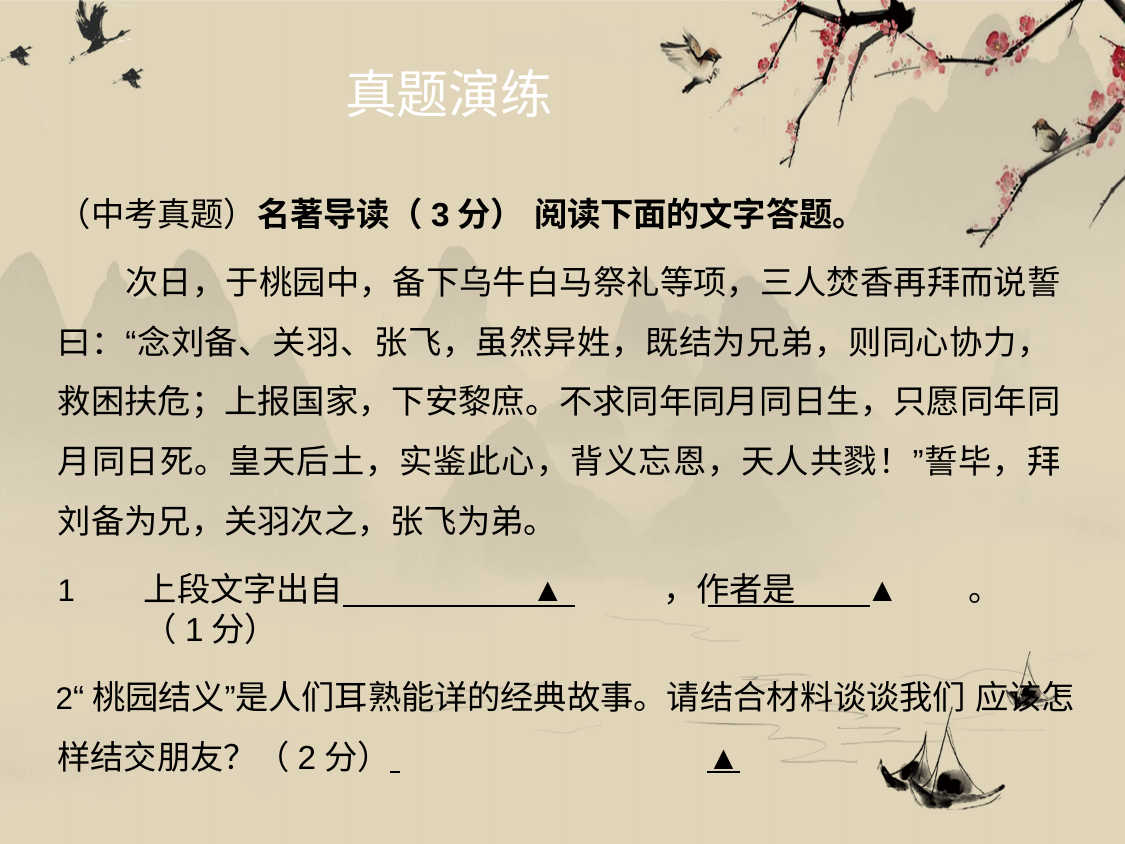

# 真题演练
（中考真题）名著导读（3分） 阅读下面的文字答题。
次日，于桃园中，备下乌牛白马祭礼等项，三人焚香再拜而说誓 曰：“念刘备、关羽、张飞，虽然异姓，既结为兄弟，则同心协力，  救困扶危；上报国家，下安黎庶。不求同年同月同日生，只愿同年同 月同日死。皇天后土，实鉴此心，背义忘恩，天人共戮！”誓毕，拜 刘备为兄，关羽次之，张飞为弟。
上段文字出自	▲	，作者是	▲	。（1分）
“桃园结义”是人们耳熟能详的经典故事。请结合材料谈谈我们 应该怎样结交朋友？（2分） 	▲